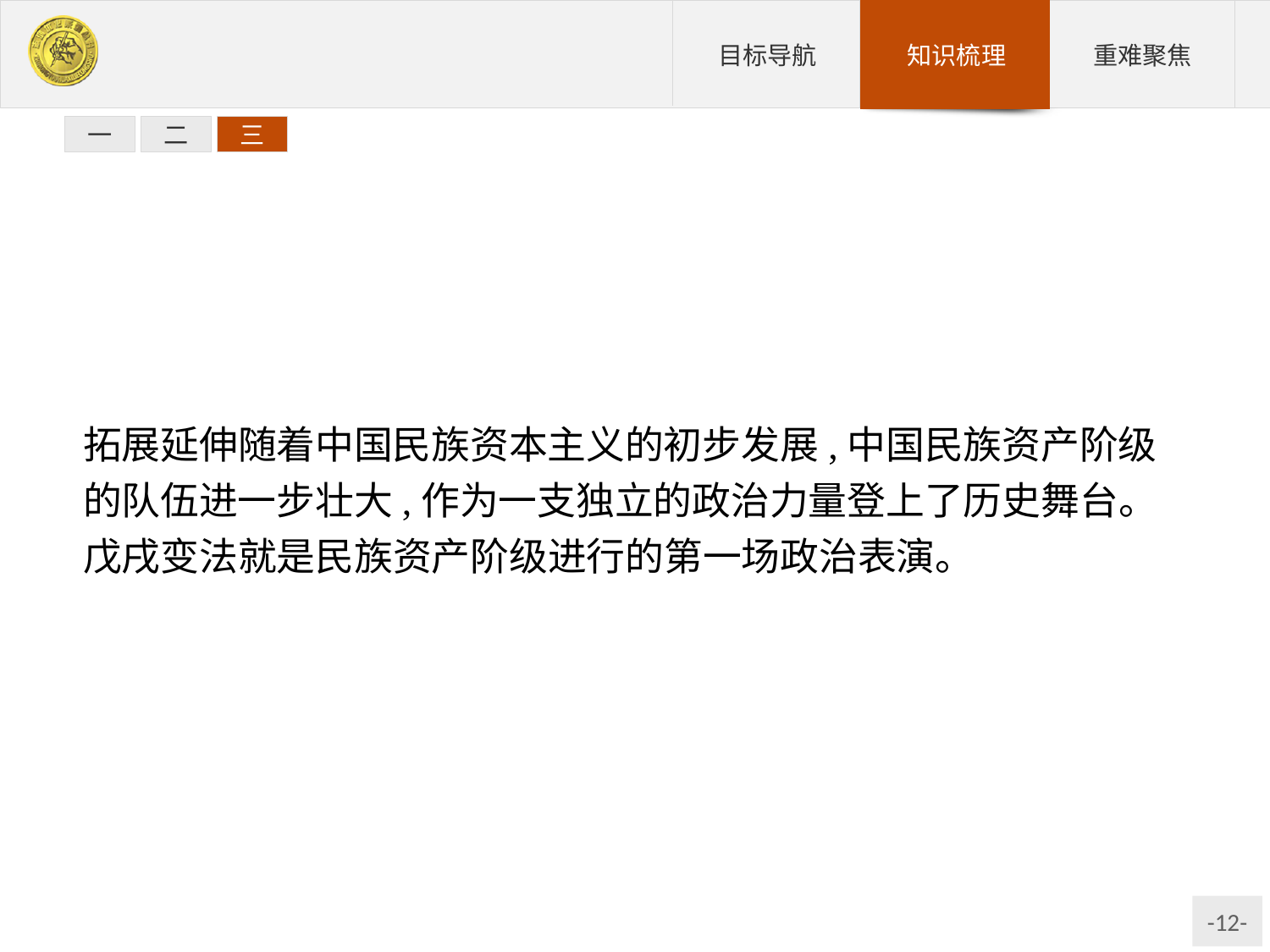

一
二
三
拓展延伸随着中国民族资本主义的初步发展,中国民族资产阶级的队伍进一步壮大,作为一支独立的政治力量登上了历史舞台。戊戌变法就是民族资产阶级进行的第一场政治表演。